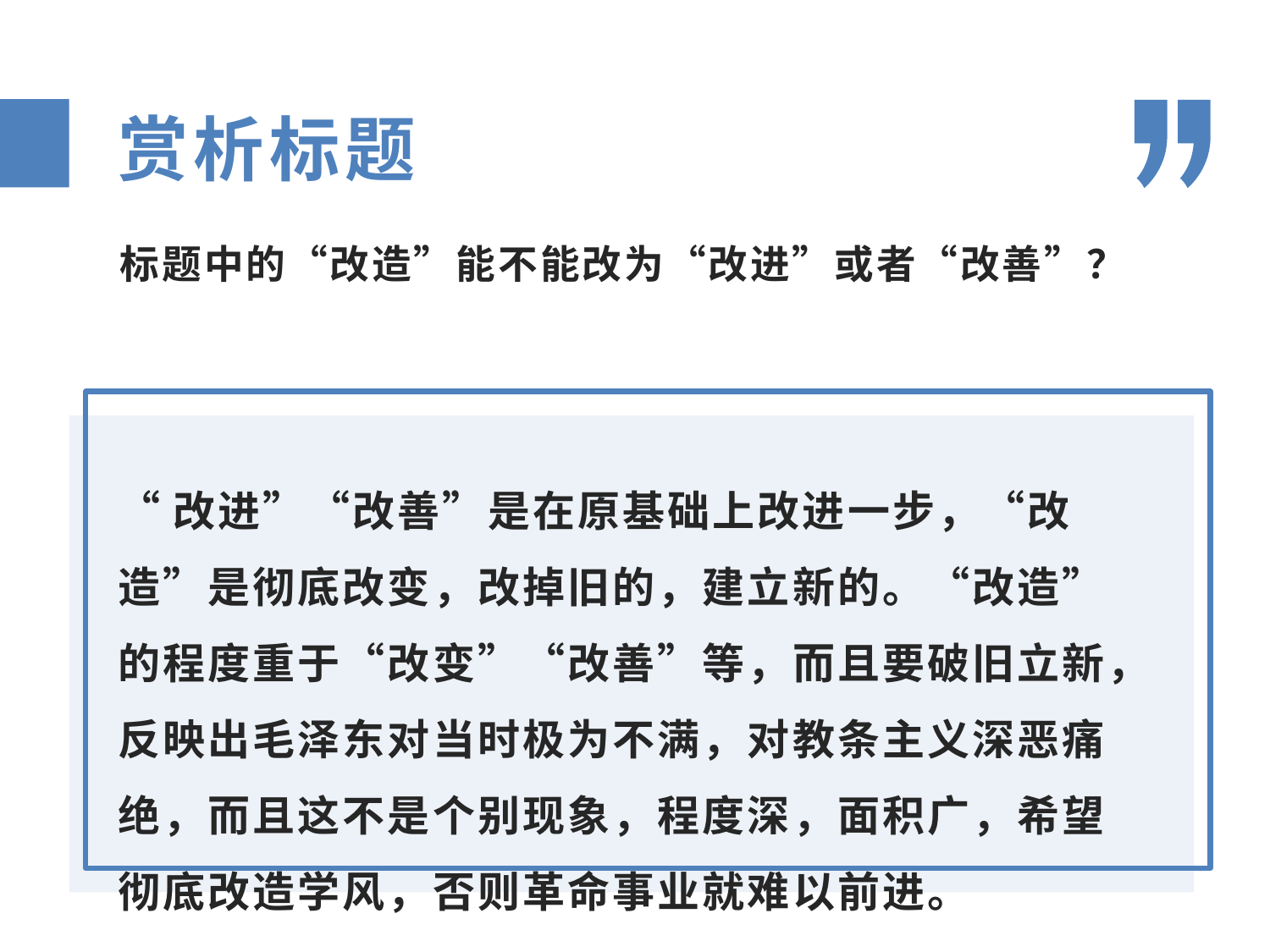

赏析标题

标题中的“改造”能不能改为“改进”或者“改善”？

“改进”“改善”是在原基础上改进一步，“改造”是彻底改变，改掉旧的，建立新的。“改造”的程度重于“改变”“改善”等，而且要破旧立新，反映出毛泽东对当时极为不满，对教条主义深恶痛绝，而且这不是个别现象，程度深，面积广，希望彻底改造学风，否则革命事业就难以前进。